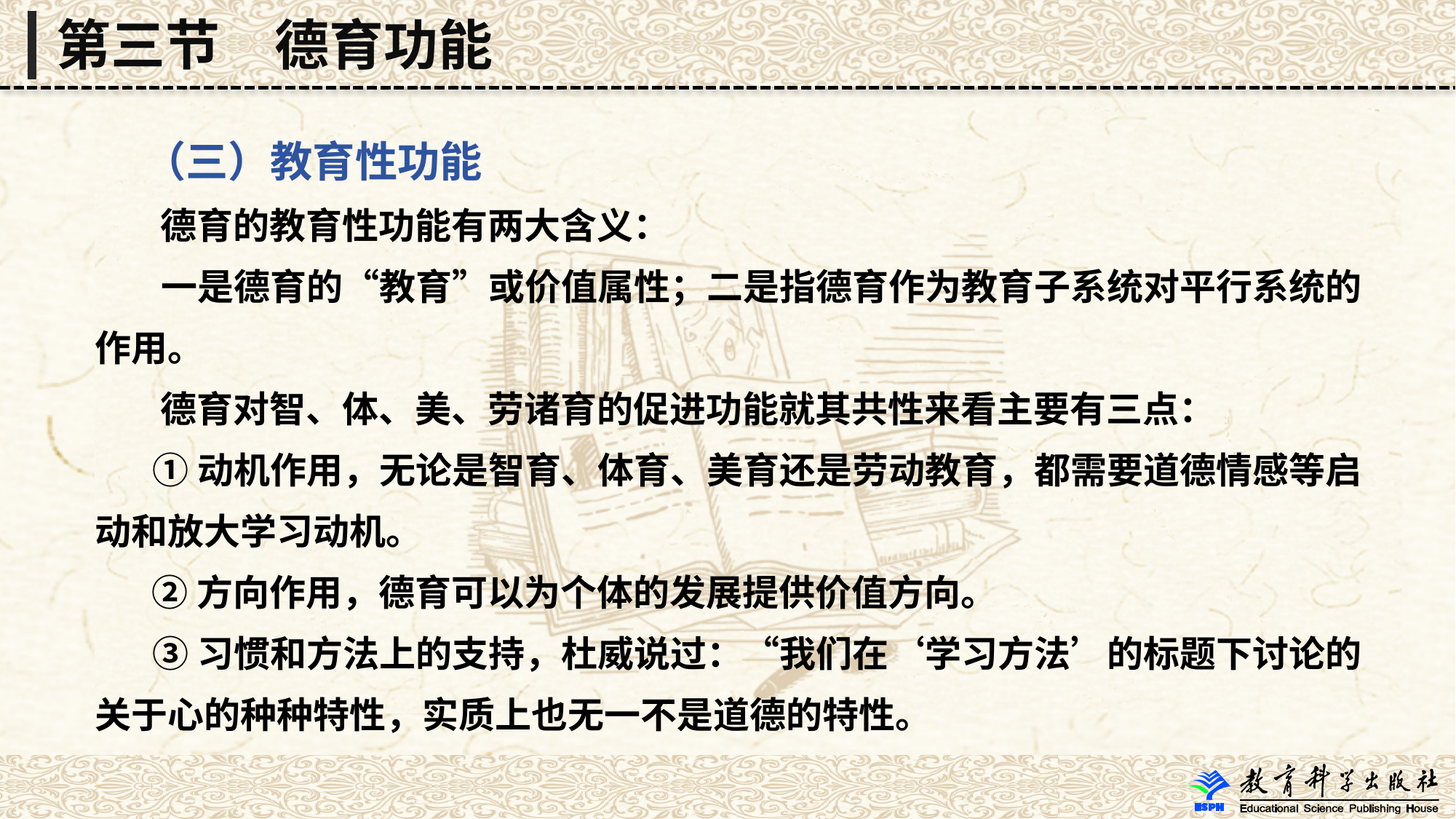

第三节　德育功能
    （三）教育性功能
       德育的教育性功能有两大含义：
       一是德育的“教育”或价值属性；二是指德育作为教育子系统对平行系统的作用。
       德育对智、体、美、劳诸育的促进功能就其共性来看主要有三点：
       ①动机作用，无论是智育、体育、美育还是劳动教育，都需要道德情感等启动和放大学习动机。
       ②方向作用，德育可以为个体的发展提供价值方向。
       ③习惯和方法上的支持，杜威说过：“我们在‘学习方法’的标题下讨论的关于心的种种特性，实质上也无一不是道德的特性。